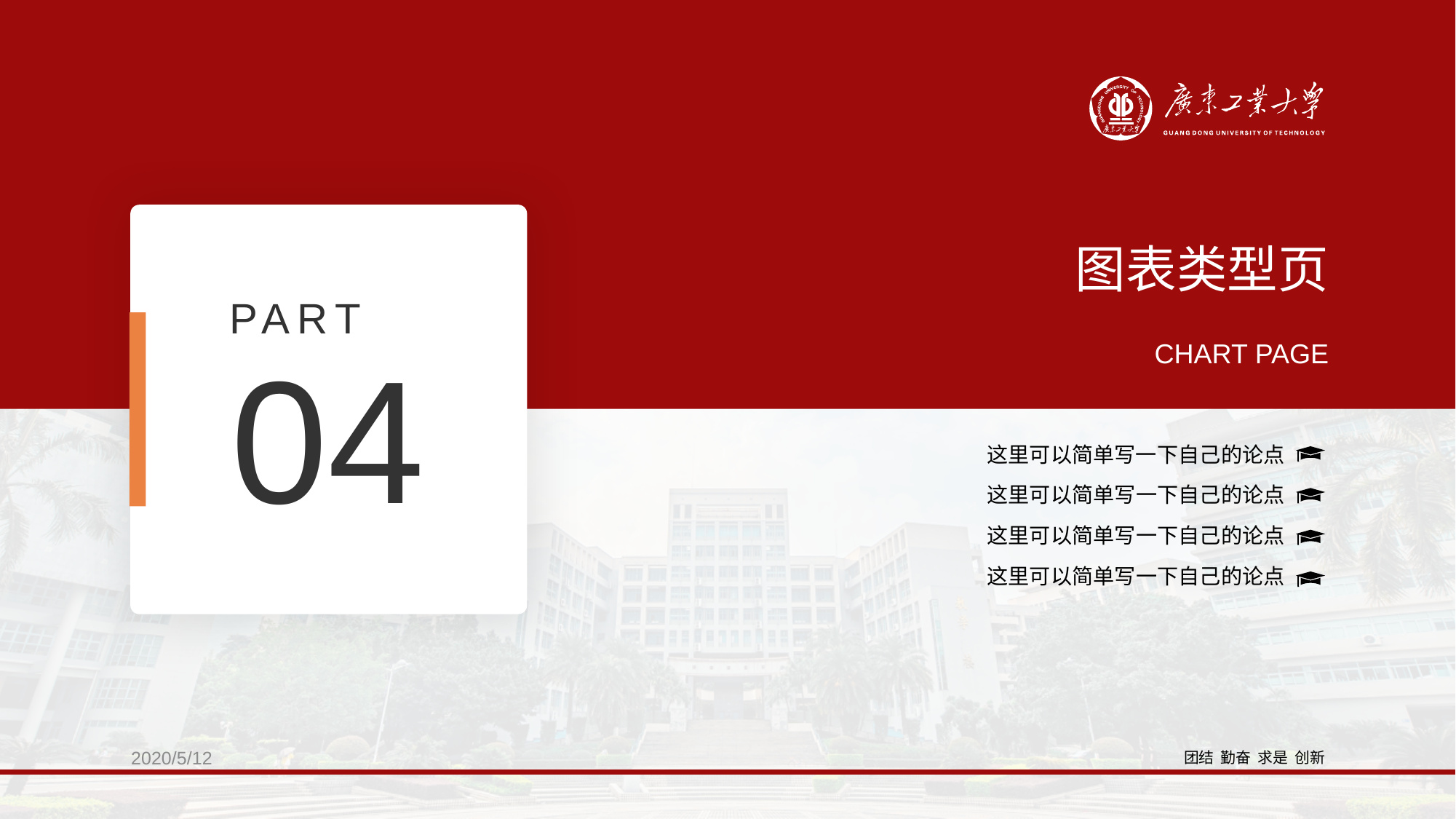

图表类型页
PART
CHART PAGE
04
这里可以简单写一下自己的论点
这里可以简单写一下自己的论点
这里可以简单写一下自己的论点
这里可以简单写一下自己的论点